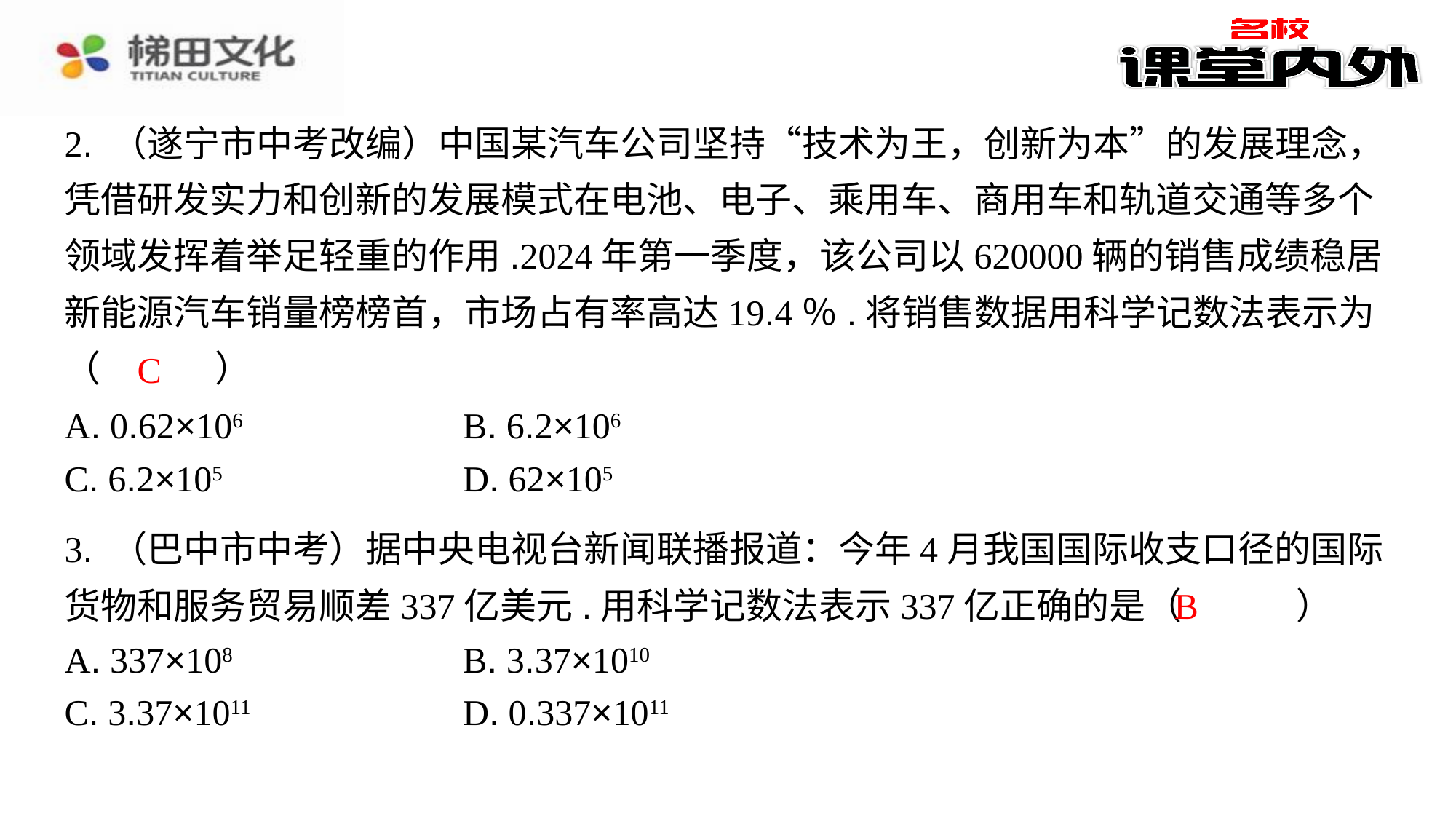

2. （遂宁市中考改编）中国某汽车公司坚持“技术为王，创新为本”的发展理念，
凭借研发实力和创新的发展模式在电池、电子、乘用车、商用车和轨道交通等多个
领域发挥着举足轻重的作用.2024年第一季度，该公司以620000辆的销售成绩稳居
新能源汽车销量榜榜首，市场占有率高达19.4％.将销售数据用科学记数法表示为
（　C　）
C
| A. 0.62×106 | B. 6.2×106 |
| --- | --- |
| C. 6.2×105 | D. 62×105 |
3. （巴中市中考）据中央电视台新闻联播报道：今年4月我国国际收支口径的国际
货物和服务贸易顺差337亿美元.用科学记数法表示337亿正确的是（　B　）
B
| A. 337×108 | B. 3.37×1010 |
| --- | --- |
| C. 3.37×1011 | D. 0.337×1011 |